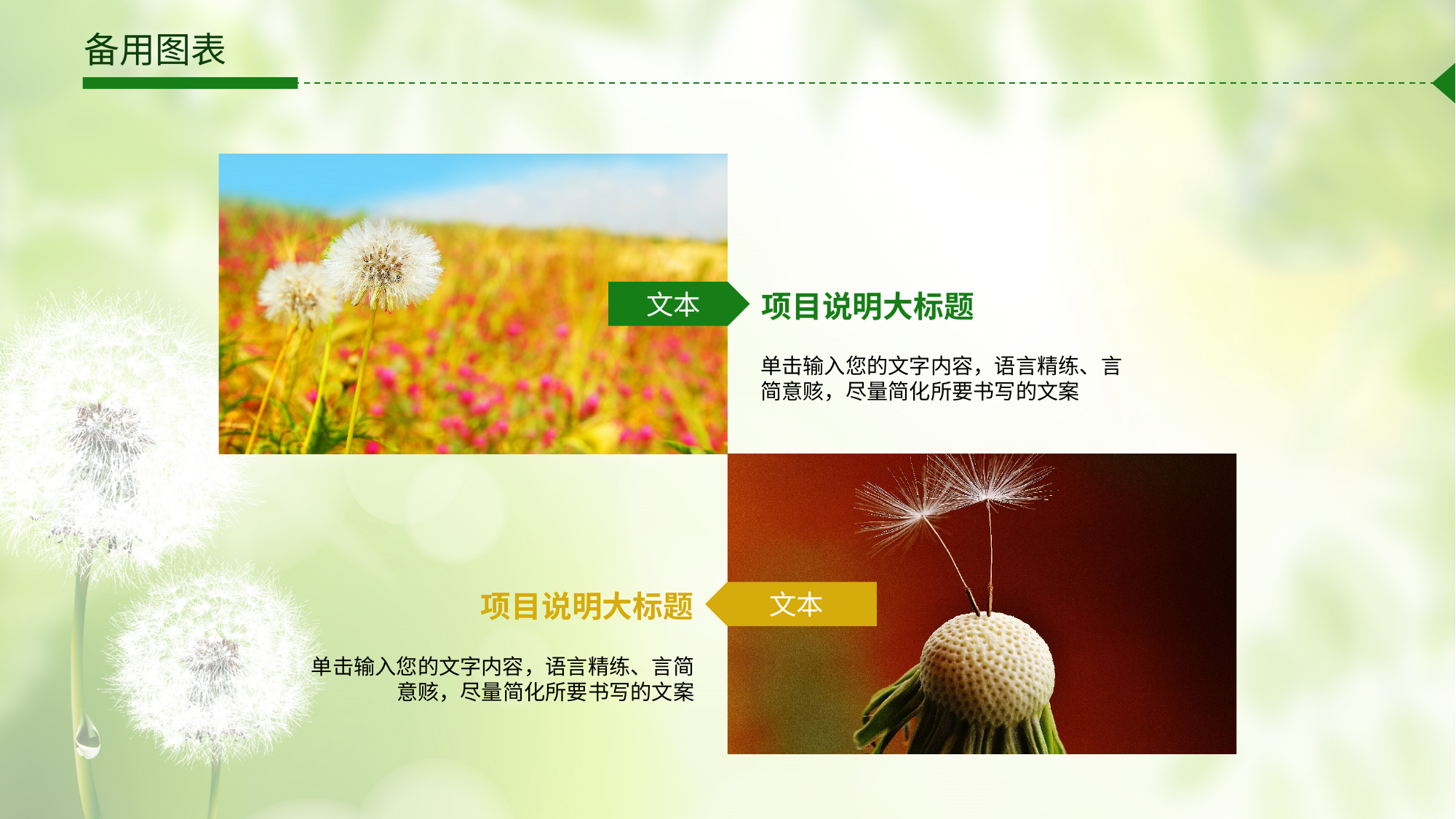

# 备用图表

文本
项目说明大标题
单击输入您的文字内容，语言精练、言简意赅，尽量简化所要书写的文案

项目说明大标题
文本
单击输入您的文字内容，语言精练、言简意赅，尽量简化所要书写的文案